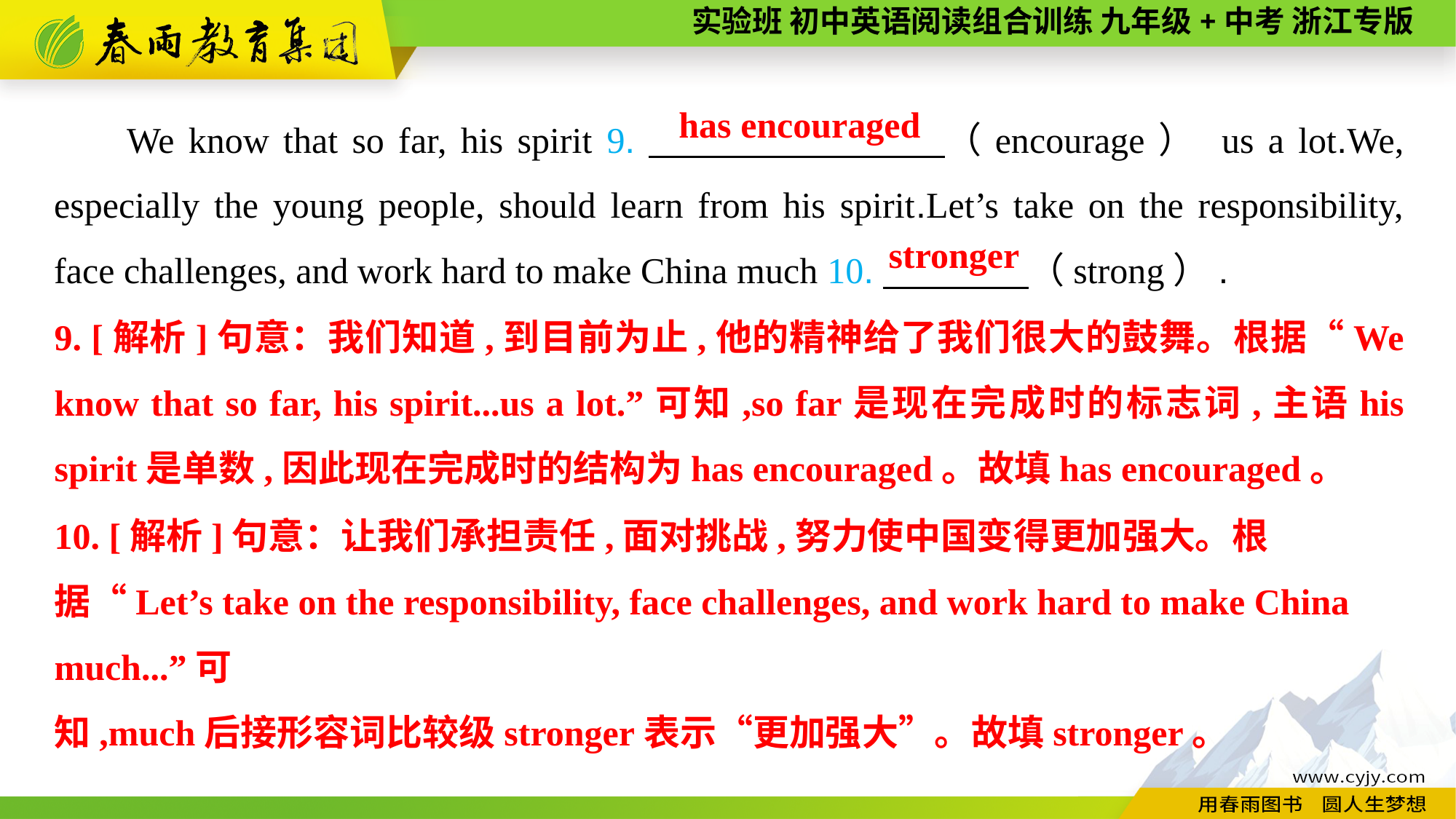

We know that so far, his spirit 9.　　          　　（encourage） us a lot.We, especially the young people, should learn from his spirit.Let’s take on the responsibility, face challenges, and work hard to make China much 10.　　　　（strong）.
has encouraged
stronger
9. [解析]句意：我们知道,到目前为止,他的精神给了我们很大的鼓舞。根据“We know that so far, his spirit...us a lot.”可知,so far是现在完成时的标志词,主语his spirit是单数,因此现在完成时的结构为has encouraged。故填has encouraged。
10. [解析]句意：让我们承担责任,面对挑战,努力使中国变得更加强大。根据“Let’s take on the responsibility, face challenges, and work hard to make China much...”可
知,much后接形容词比较级stronger表示“更加强大”。故填stronger。